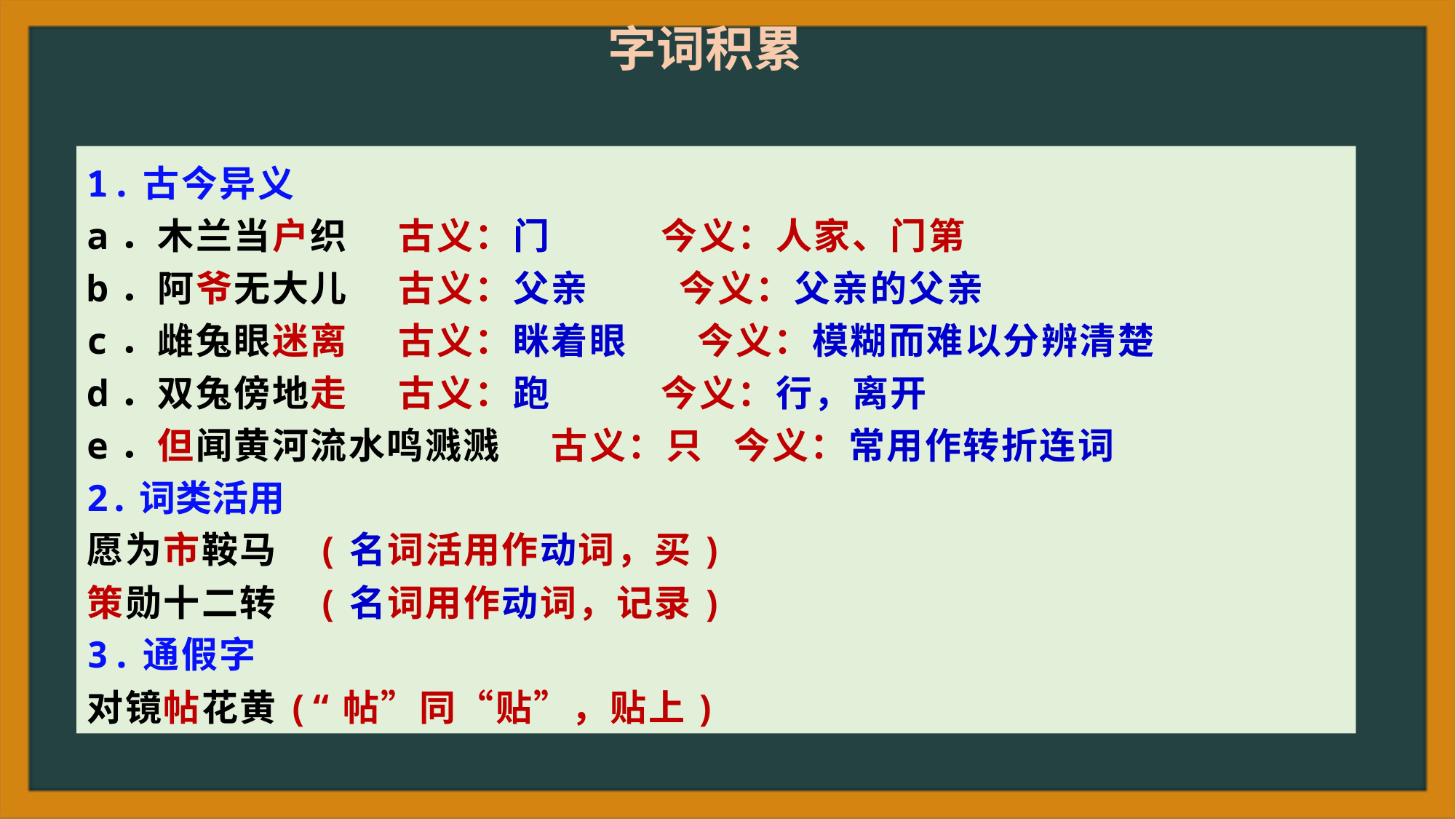

字词积累
1.古今异义
a．木兰当户织     古义：门           今义：人家、门第
b．阿爷无大儿     古义：父亲         今义：父亲的父亲
c．雌兔眼迷离     古义：眯着眼       今义：模糊而难以分辨清楚
d．双兔傍地走     古义：跑           今义：行，离开
e．但闻黄河流水鸣溅溅     古义：只   今义：常用作转折连词
2.词类活用
愿为市鞍马   (名词活用作动词，买)
策勋十二转   (名词用作动词，记录)
3.通假字
对镜帖花黄(“帖”同“贴”，贴上)